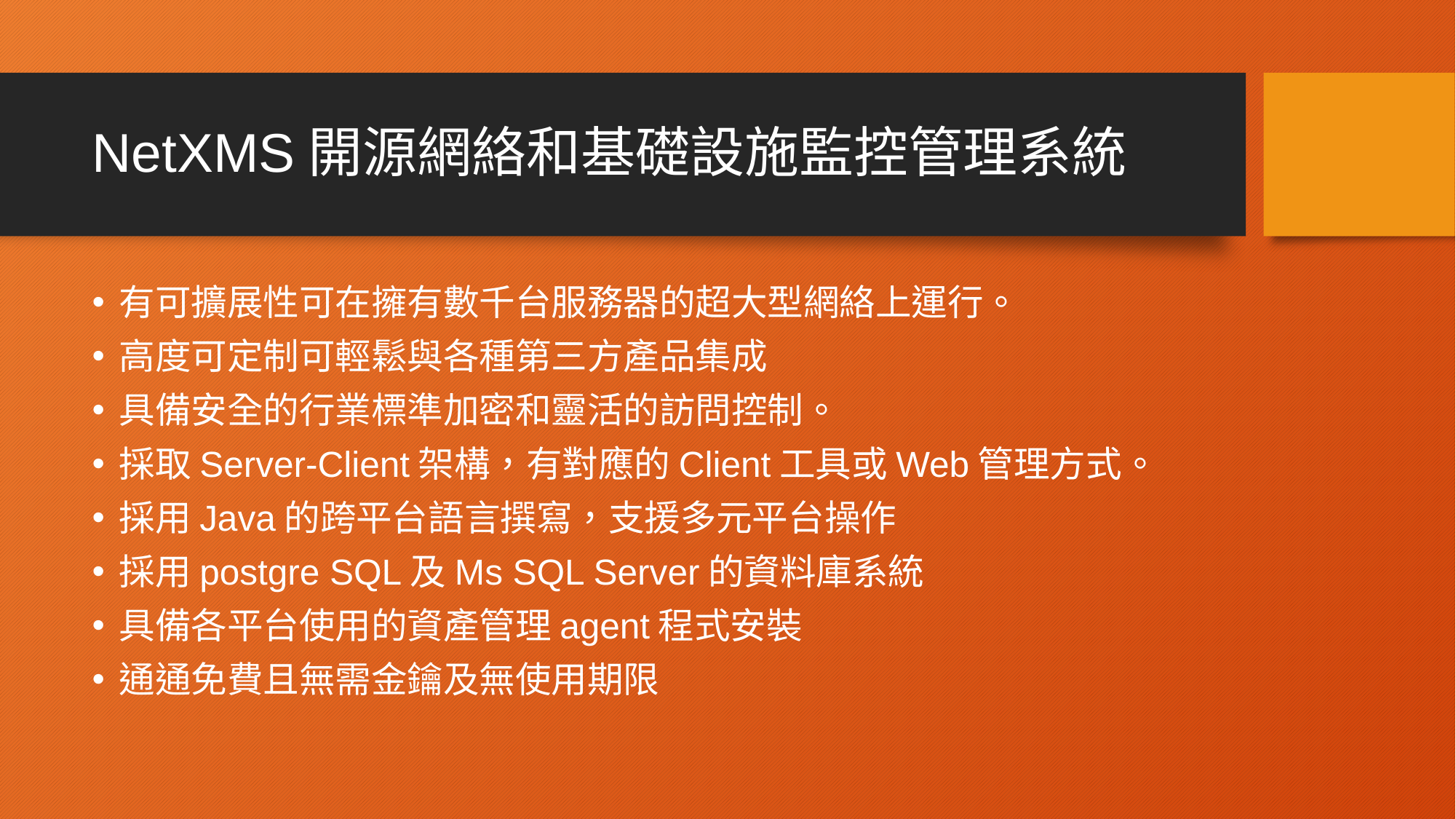

# NetXMS開源網絡和基礎設施監控管理系統
有可擴展性可在擁有數千台服務器的超大型網絡上運行。
高度可定制可輕鬆與各種第三方產品集成
具備安全的行業標準加密和靈活的訪問控制。
採取Server-Client架構，有對應的Client工具或Web管理方式。
採用Java的跨平台語言撰寫，支援多元平台操作
採用postgre SQL及Ms SQL Server的資料庫系統
具備各平台使用的資產管理agent程式安裝
通通免費且無需金鑰及無使用期限